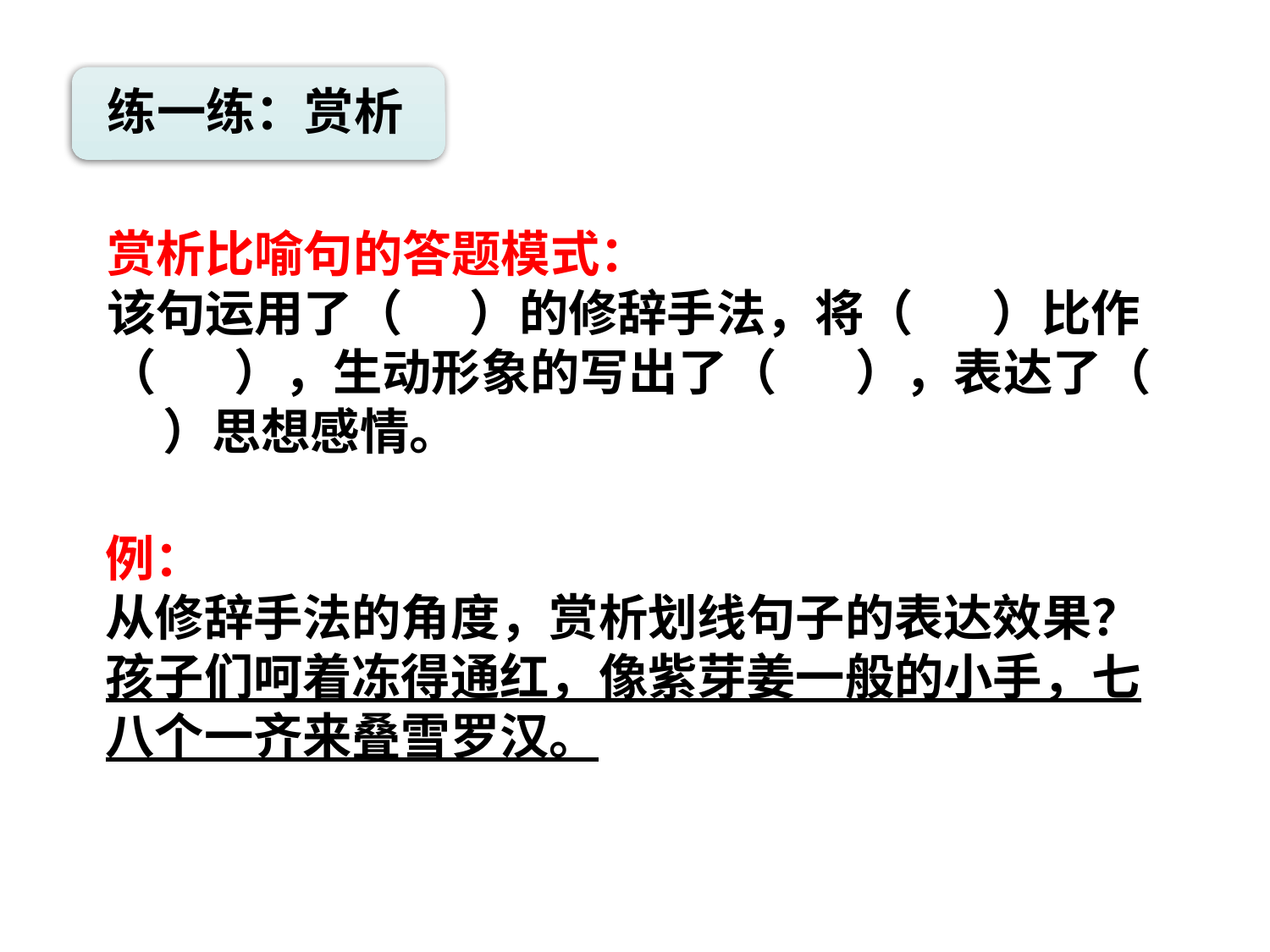

练一练：赏析
赏析比喻句的答题模式：
该句运用了（      ）的修辞手法，将（       ）比作（       ），生动形象的写出了（       ），表达了（       ）思想感情。
例：
从修辞手法的角度，赏析划线句子的表达效果？
孩子们呵着冻得通红，像紫芽姜一般的小手，七八个一齐来叠雪罗汉。